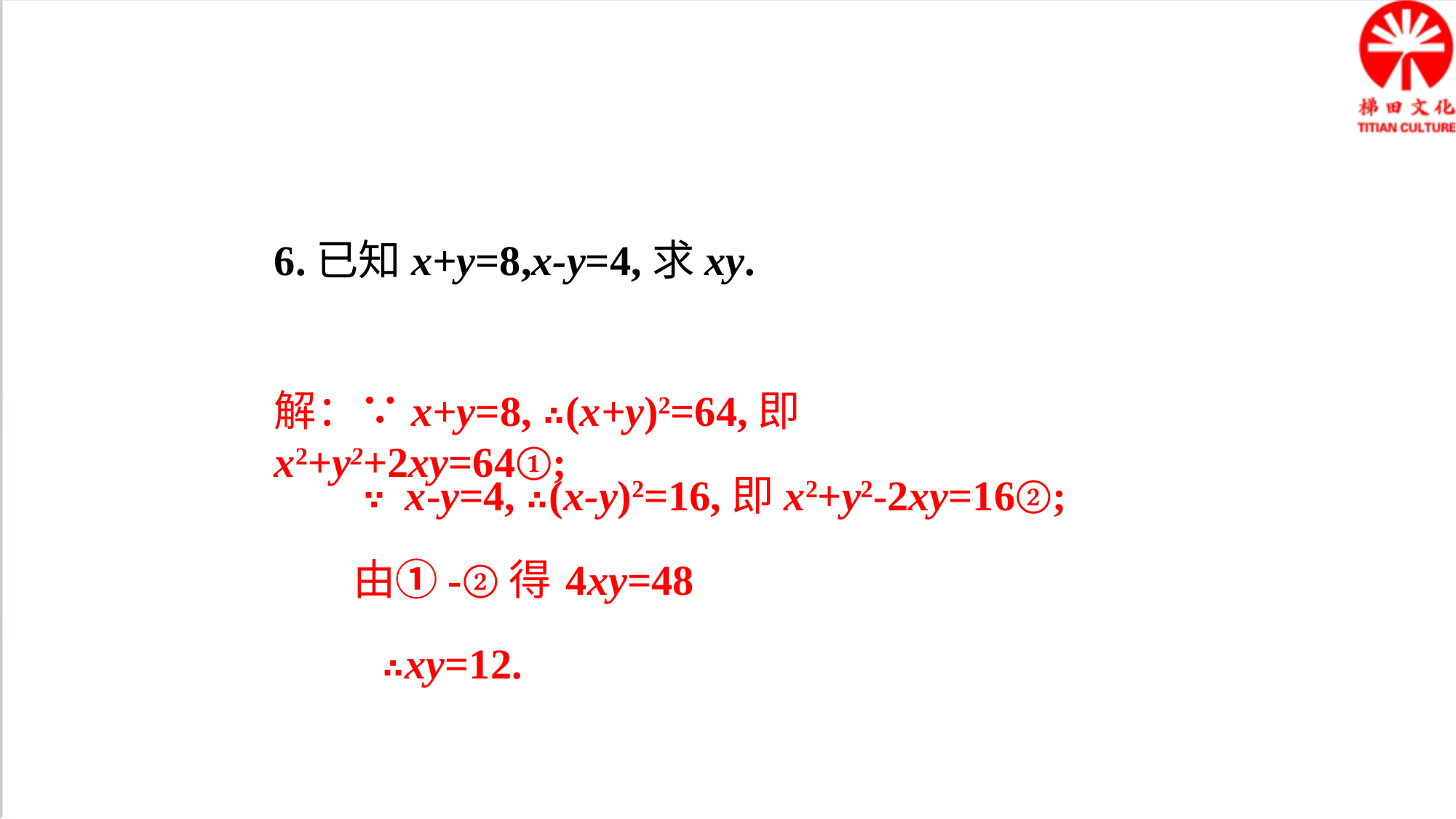

6.已知x+y=8,x-y=4,求xy.
解：∵x+y=8, ∴(x+y)2=64,即x2+y2+2xy=64①;
∵x-y=4, ∴(x-y)2=16,即x2+y2-2xy=16②;
由①-②得
4xy=48
∴xy=12.